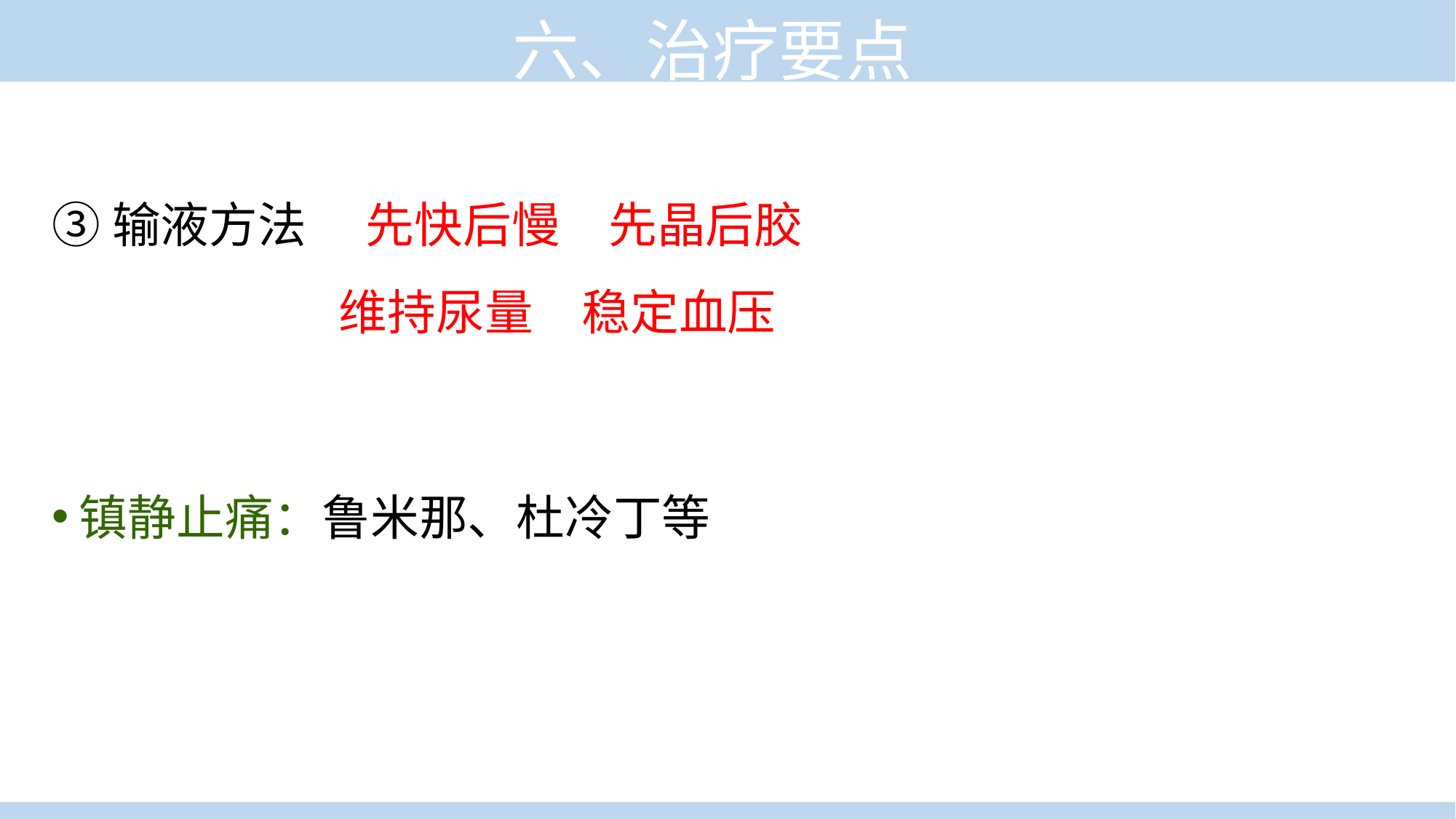

六、治疗要点
③输液方法　 先快后慢　先晶后胶
　　　  　    维持尿量　稳定血压

镇静止痛：鲁米那、杜冷丁等